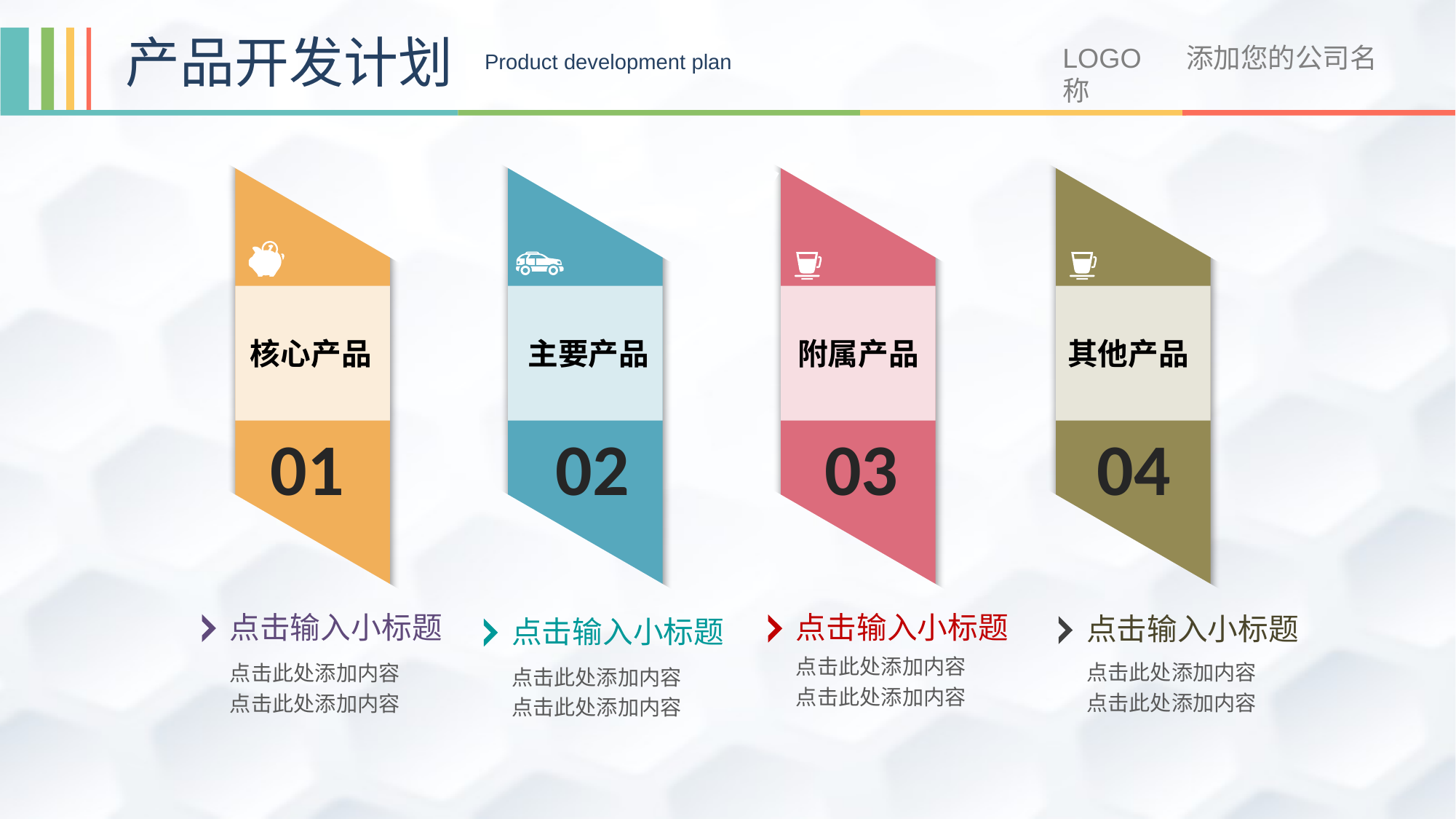

产品开发计划

LOGO     添加您的公司名称
Product development plan

核心产品
主要产品
附属产品
其他产品
01
02
03
04
点击输入小标题

点击此处添加内容
点击此处添加内容
点击输入小标题

点击此处添加内容
点击此处添加内容
点击输入小标题

点击此处添加内容
点击此处添加内容
点击输入小标题

点击此处添加内容
点击此处添加内容